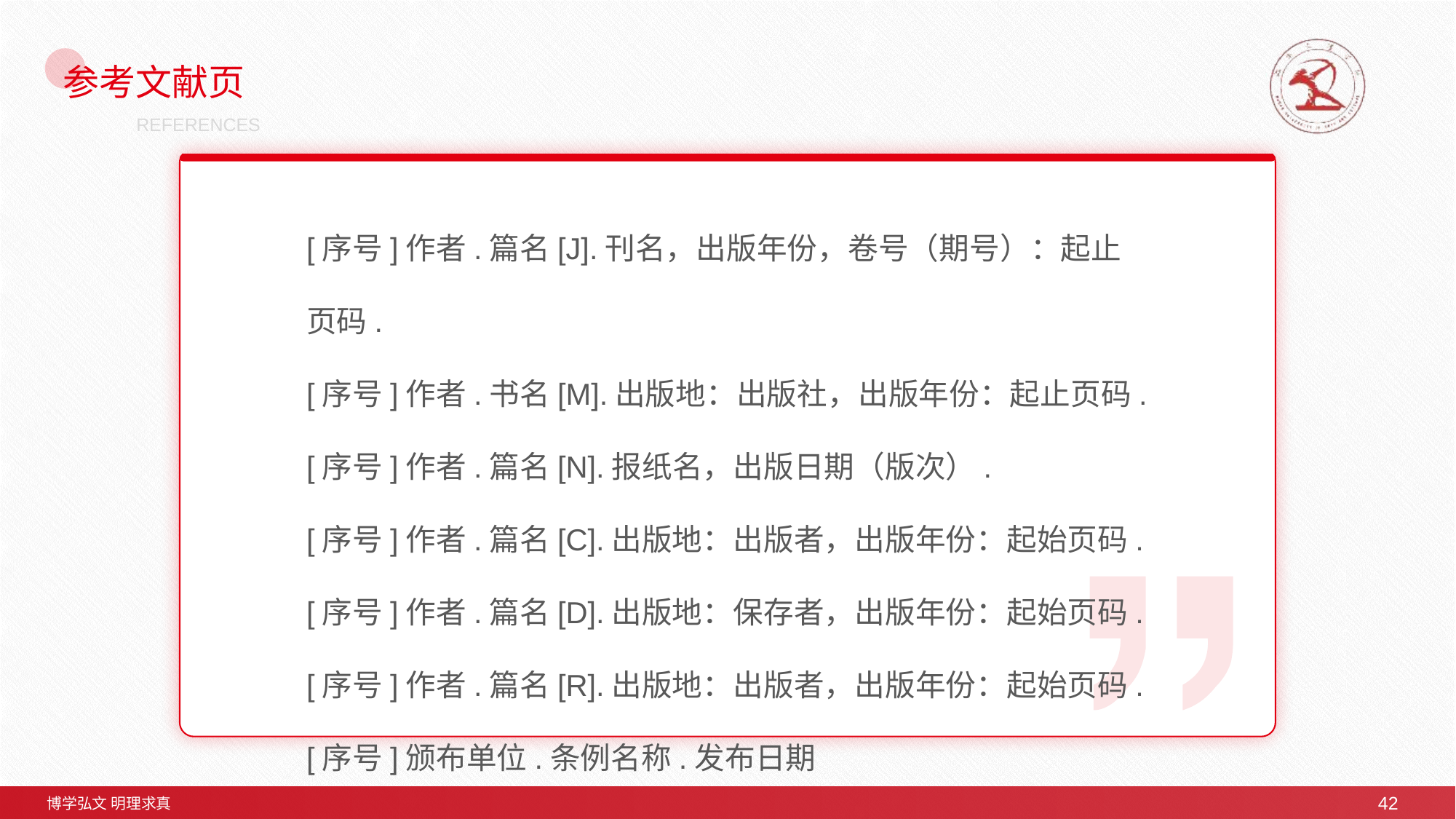

# 参考文献页
REFERENCES

[序号]作者.篇名[J].刊名，出版年份，卷号（期号）：起止页码.
[序号]作者.书名[M].出版地：出版社，出版年份：起止页码.
[序号]作者.篇名[N].报纸名，出版日期（版次）.
[序号]作者.篇名[C].出版地：出版者，出版年份：起始页码.
[序号]作者.篇名[D].出版地：保存者，出版年份：起始页码.
[序号]作者.篇名[R].出版地：出版者，出版年份：起始页码.
[序号]颁布单位.条例名称.发布日期